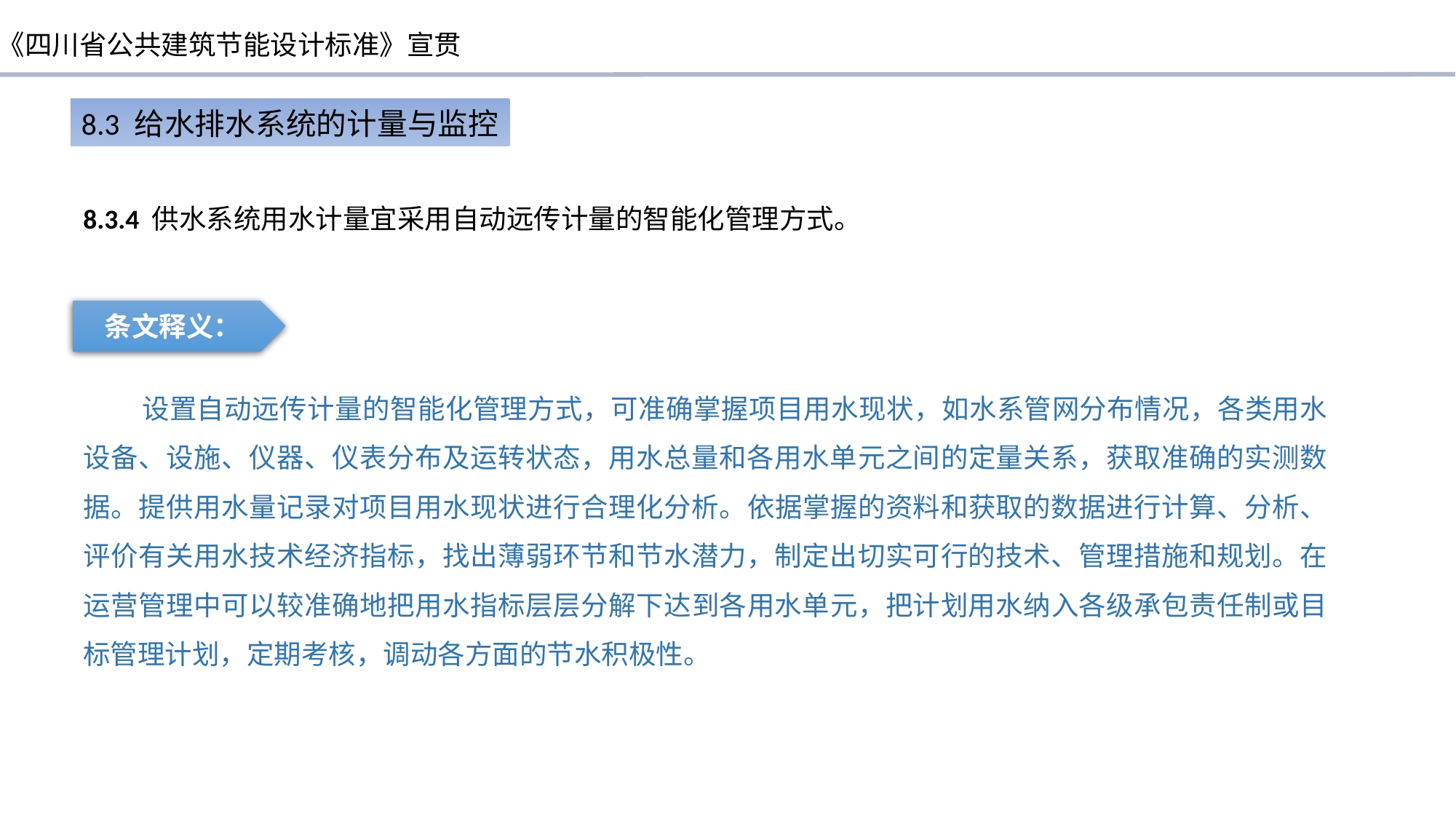

8.3 给水排水系统的计量与监控
8.3.4 供水系统用水计量宜采用自动远传计量的智能化管理方式。
条文释义：
        设置自动远传计量的智能化管理方式，可准确掌握项目用水现状，如水系管网分布情况，各类用水设备、设施、仪器、仪表分布及运转状态，用水总量和各用水单元之间的定量关系，获取准确的实测数据。提供用水量记录对项目用水现状进行合理化分析。依据掌握的资料和获取的数据进行计算、分析、评价有关用水技术经济指标，找出薄弱环节和节水潜力，制定出切实可行的技术、管理措施和规划。在运营管理中可以较准确地把用水指标层层分解下达到各用水单元，把计划用水纳入各级承包责任制或目标管理计划，定期考核，调动各方面的节水积极性。